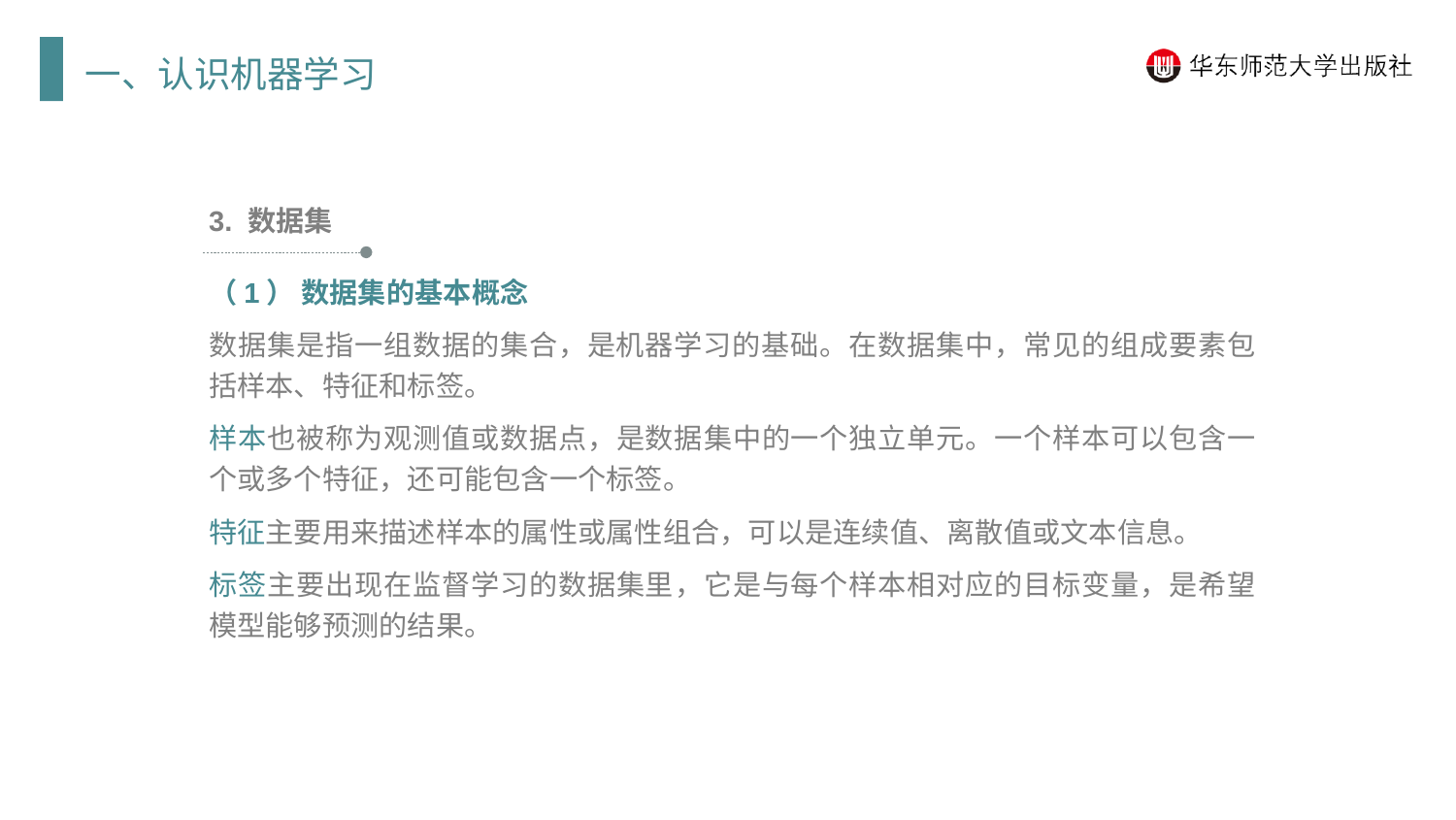

一、认识机器学习
3. 数据集
（1） 数据集的基本概念
数据集是指一组数据的集合，是机器学习的基础。在数据集中，常见的组成要素包括样本、特征和标签。
样本也被称为观测值或数据点，是数据集中的一个独立单元。一个样本可以包含一个或多个特征，还可能包含一个标签。
特征主要用来描述样本的属性或属性组合，可以是连续值、离散值或文本信息。
标签主要出现在监督学习的数据集里，它是与每个样本相对应的目标变量，是希望模型能够预测的结果。